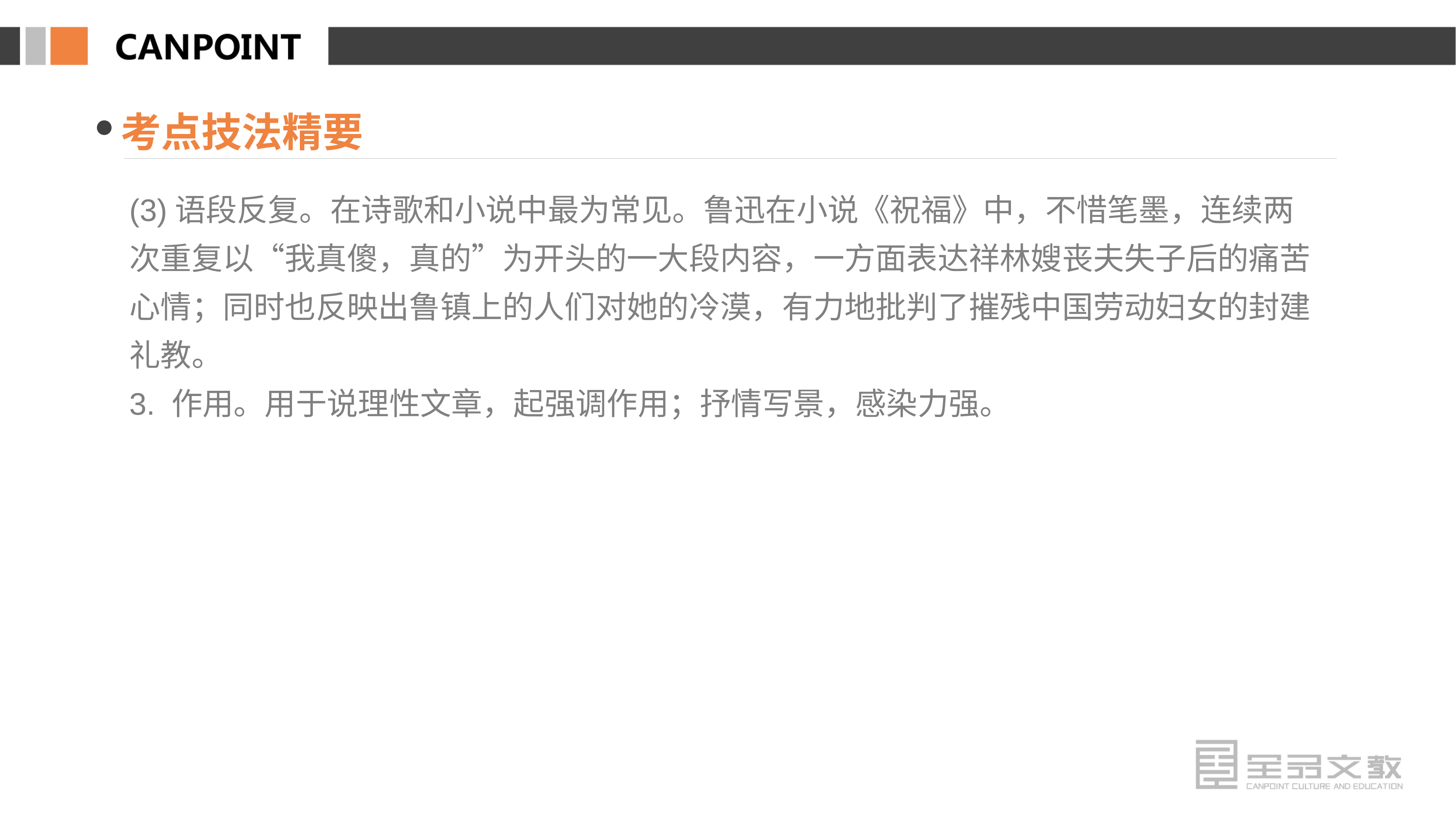

考点技法精要

(3)语段反复。在诗歌和小说中最为常见。鲁迅在小说《祝福》中，不惜笔墨，连续两次重复以“我真傻，真的”为开头的一大段内容，一方面表达祥林嫂丧夫失子后的痛苦心情；同时也反映出鲁镇上的人们对她的冷漠，有力地批判了摧残中国劳动妇女的封建礼教。
3. 作用。用于说理性文章，起强调作用；抒情写景，感染力强。